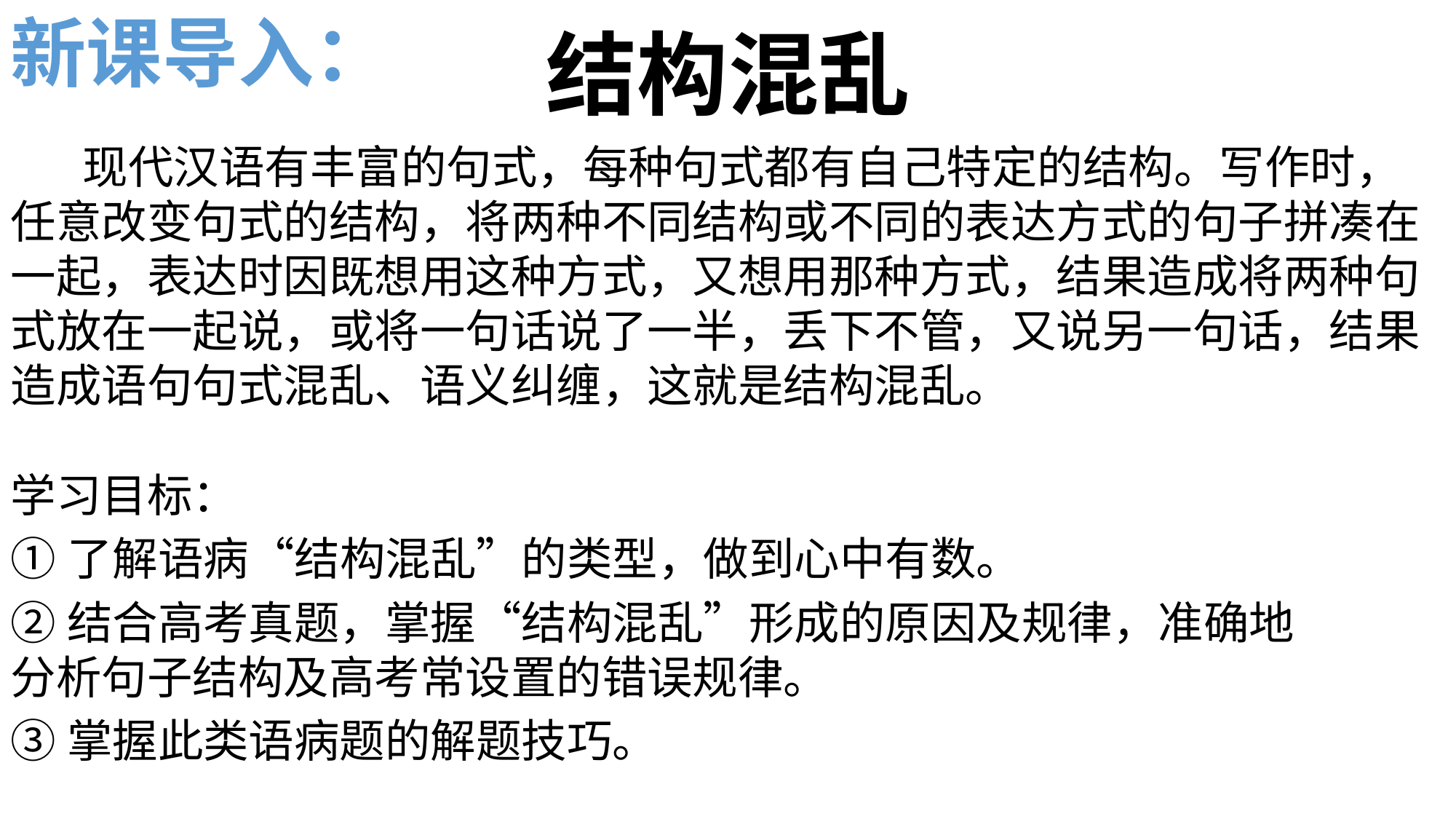

新课导入：
结构混乱
      现代汉语有丰富的句式，每种句式都有自己特定的结构。写作时，任意改变句式的结构，将两种不同结构或不同的表达方式的句子拼凑在一起，表达时因既想用这种方式，又想用那种方式，结果造成将两种句式放在一起说，或将一句话说了一半，丢下不管，又说另一句话，结果造成语句句式混乱、语义纠缠，这就是结构混乱。
学习目标：
①了解语病“结构混乱”的类型，做到心中有数。
②结合高考真题，掌握“结构混乱”形成的原因及规律，准确地分析句子结构及高考常设置的错误规律。
③掌握此类语病题的解题技巧。